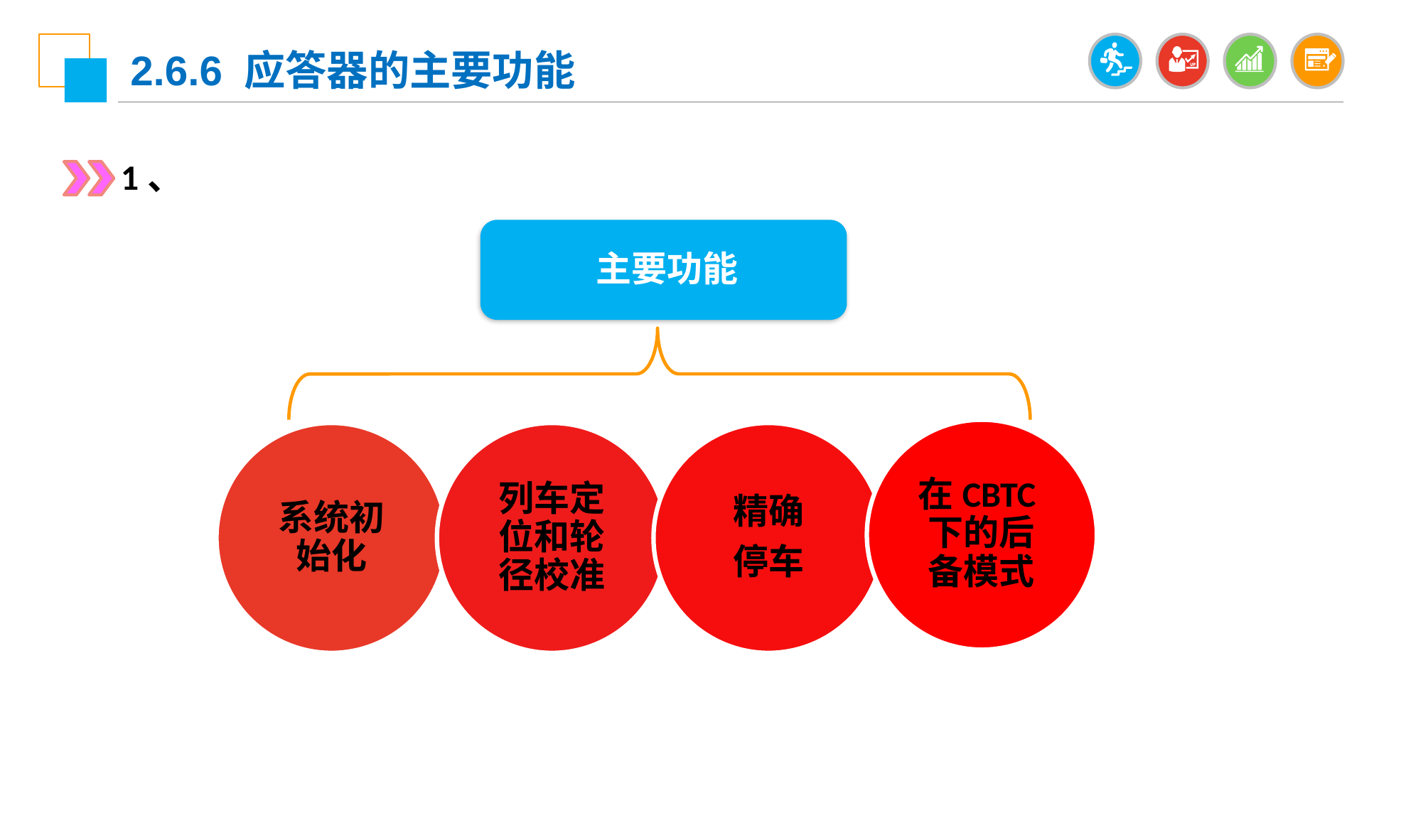

2.6.6 应答器的主要功能
1、

主要功能

在CBTC下的后备模式

系统初始化

列车定位和轮径校准

精确
停车